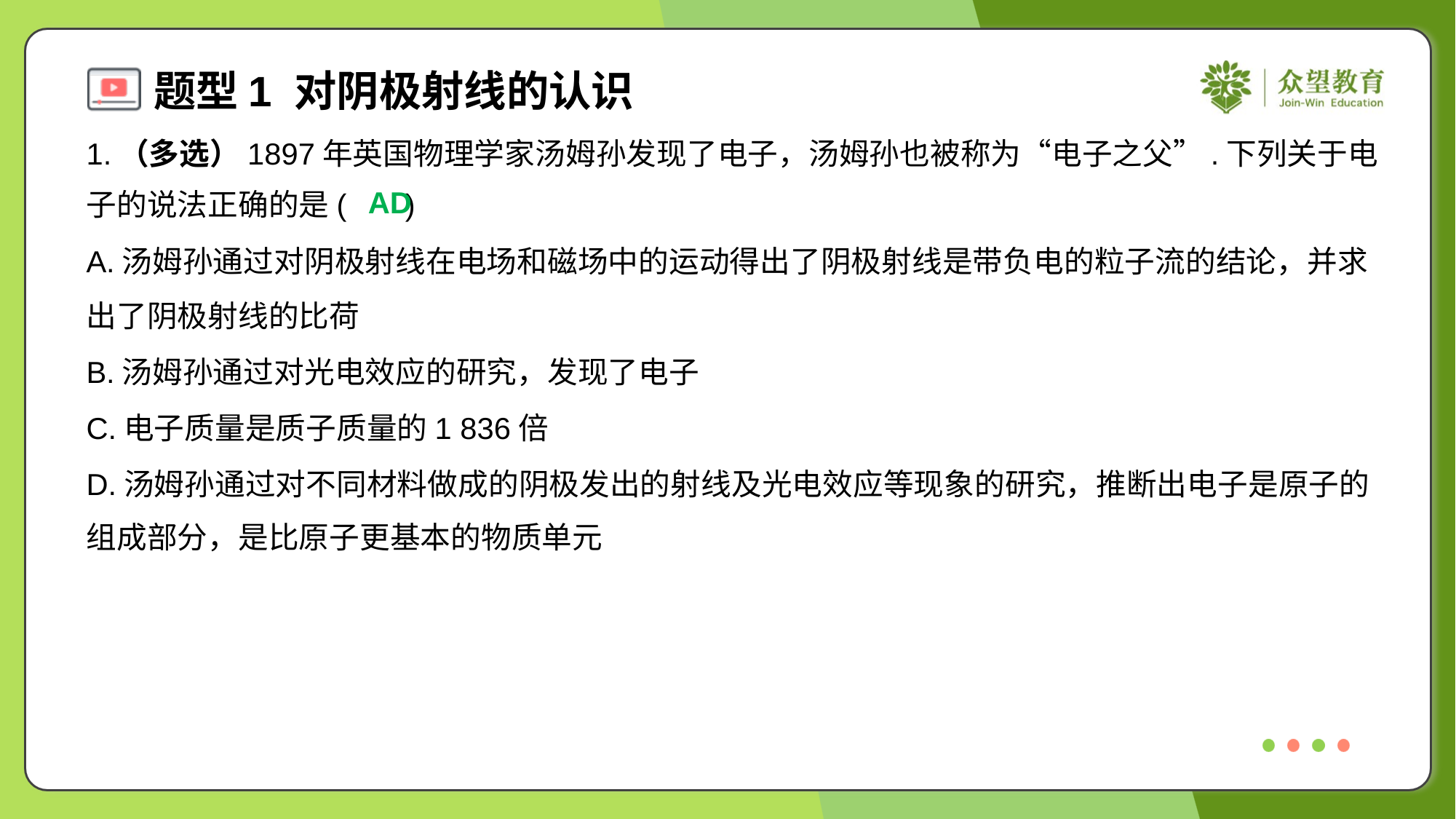

1.（多选）1897年英国物理学家汤姆孙发现了电子，汤姆孙也被称为“电子之父”.下列关于电
子的说法正确的是(       )
AD
A.汤姆孙通过对阴极射线在电场和磁场中的运动得出了阴极射线是带负电的粒子流的结论，并求
出了阴极射线的比荷
B.汤姆孙通过对光电效应的研究，发现了电子
C.电子质量是质子质量的1 836倍
D.汤姆孙通过对不同材料做成的阴极发出的射线及光电效应等现象的研究，推断出电子是原子的
组成部分，是比原子更基本的物质单元